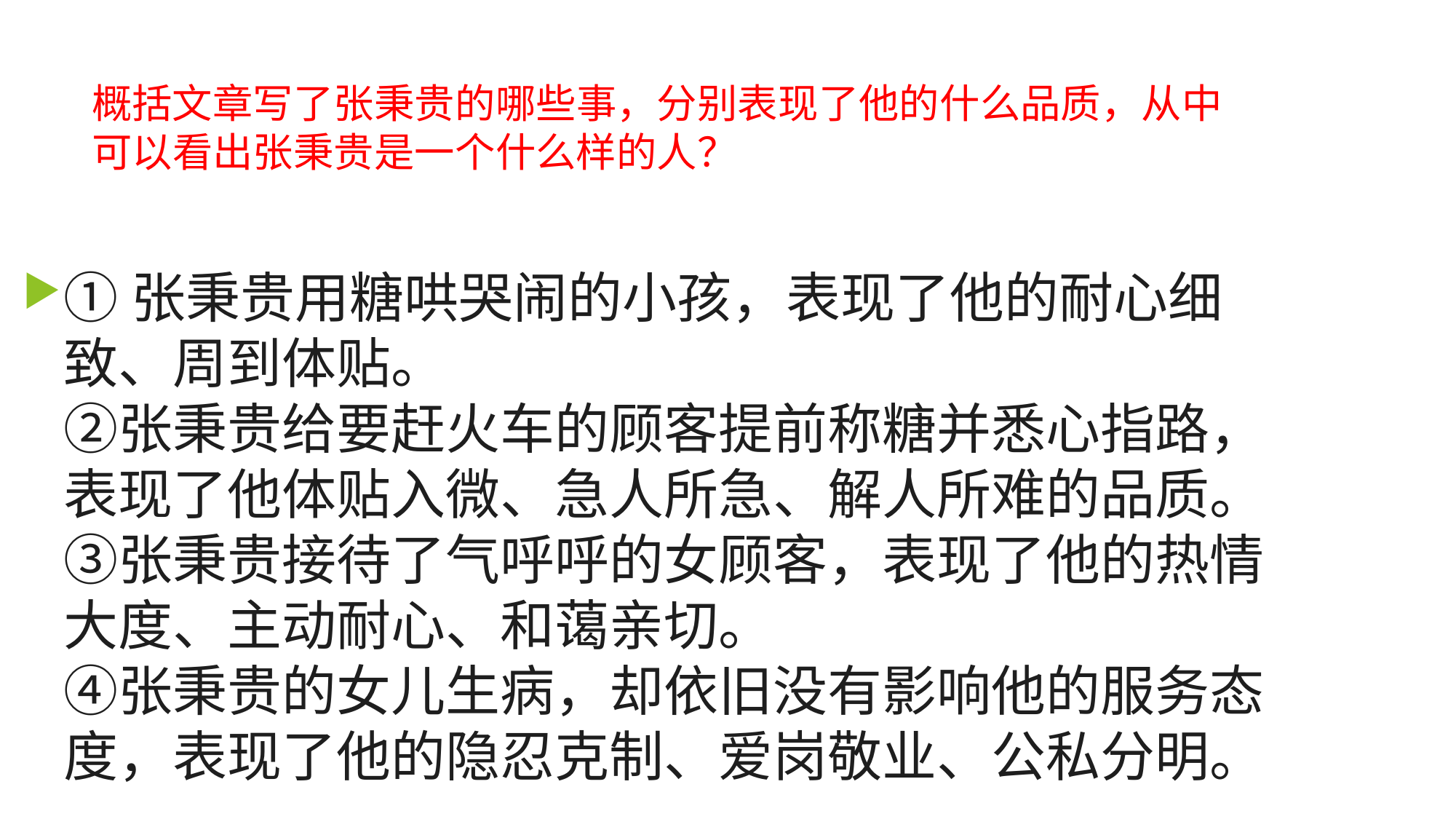

# 概括文章写了张秉贵的哪些事，分别表现了他的什么品质，从中可以看出张秉贵是一个什么样的人？
①张秉贵用糖哄哭闹的小孩，表现了他的耐心细致、周到体贴。
②张秉贵给要赶火车的顾客提前称糖并悉心指路，表现了他体贴入微、急人所急、解人所难的品质。
③张秉贵接待了气呼呼的女顾客，表现了他的热情大度、主动耐心、和蔼亲切。
④张秉贵的女儿生病，却依旧没有影响他的服务态度，表现了他的隐忍克制、爱岗敬业、公私分明。